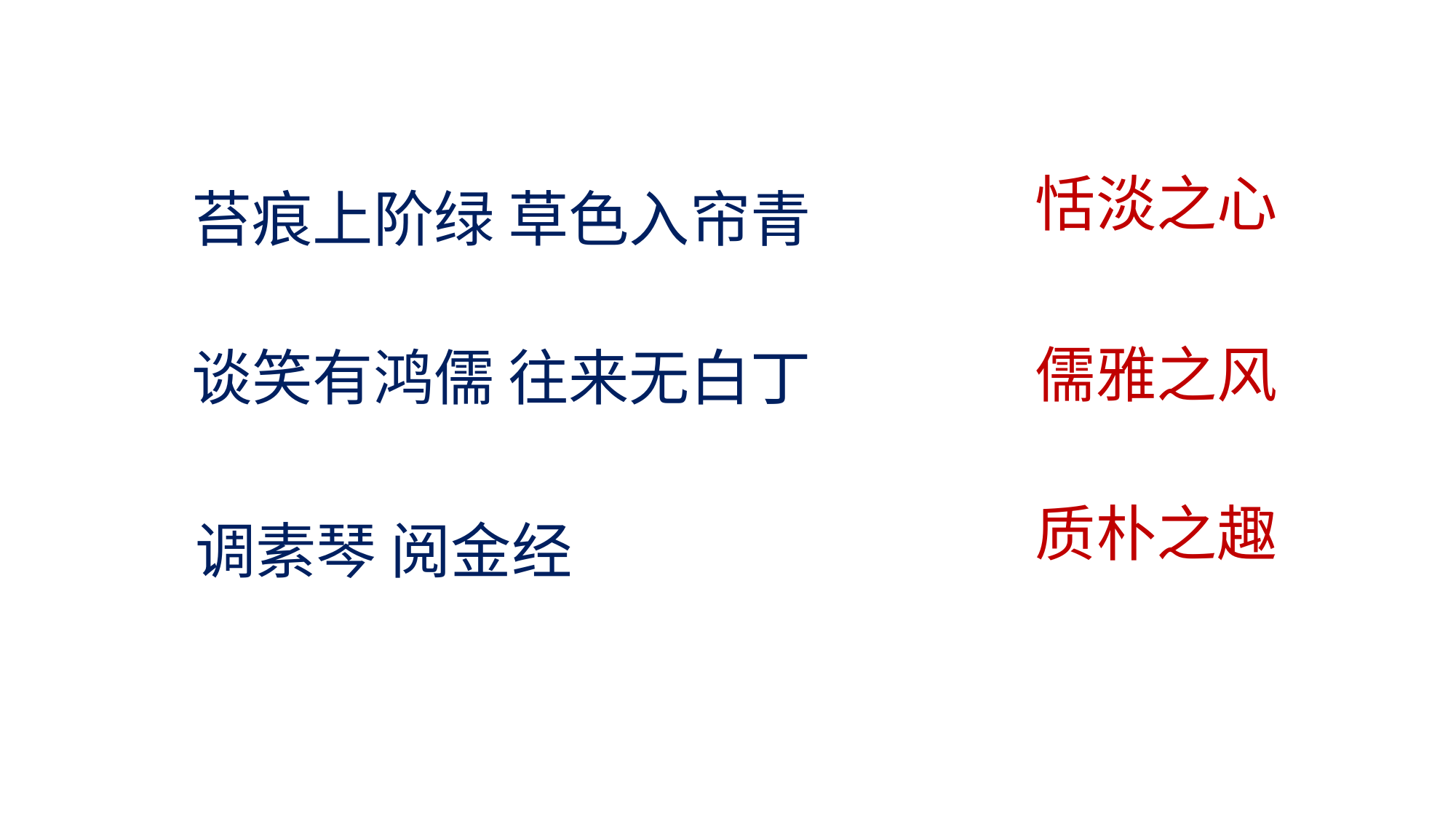

恬淡之心

苔痕上阶绿 草色入帘青
谈笑有鸿儒 往来无白丁
儒雅之风

调素琴 阅金经
质朴之趣